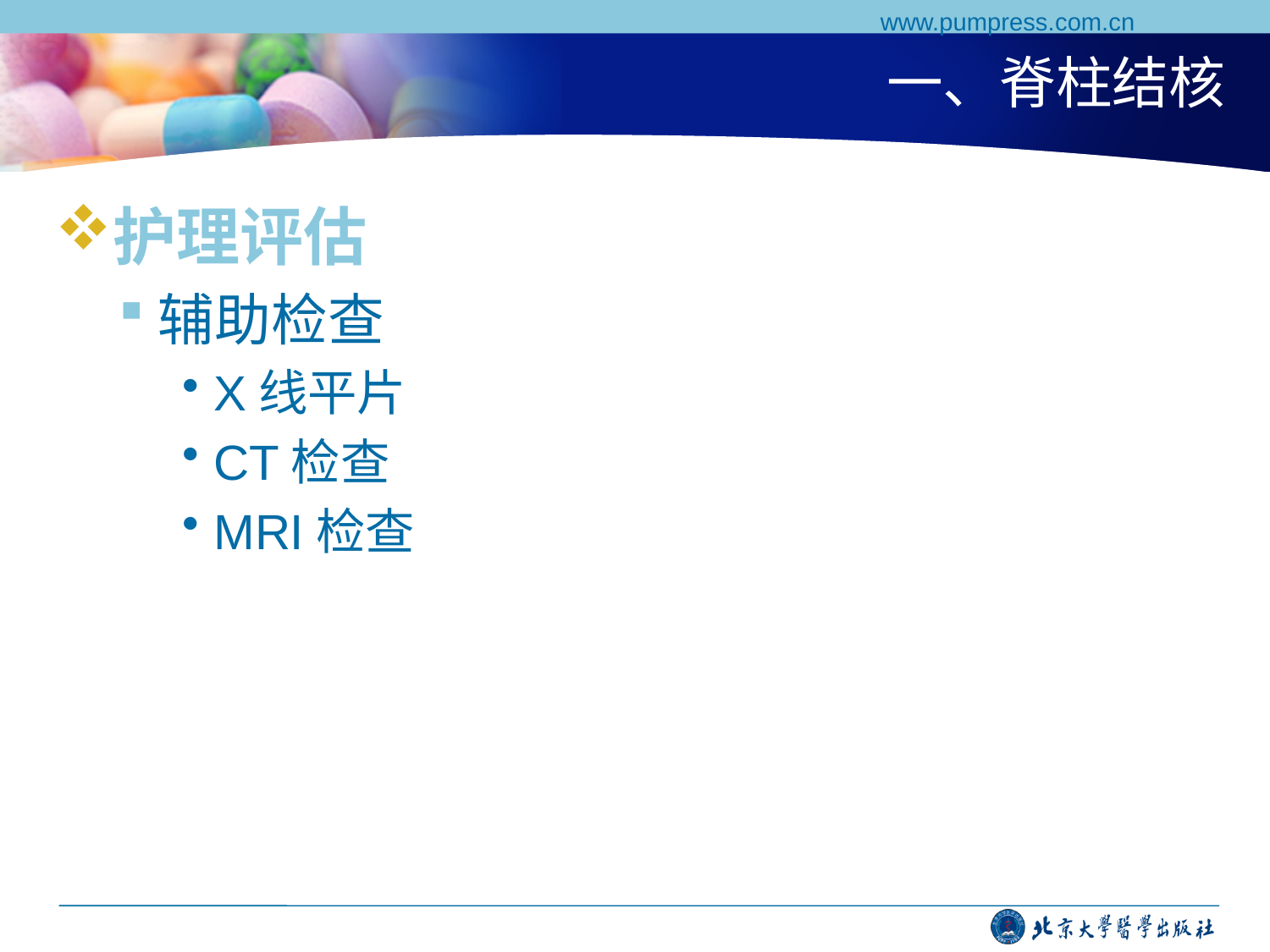

www.pumpress.com.cn
# 一、脊柱结核
护理评估
辅助检查
X线平片
CT检查
MRI检查